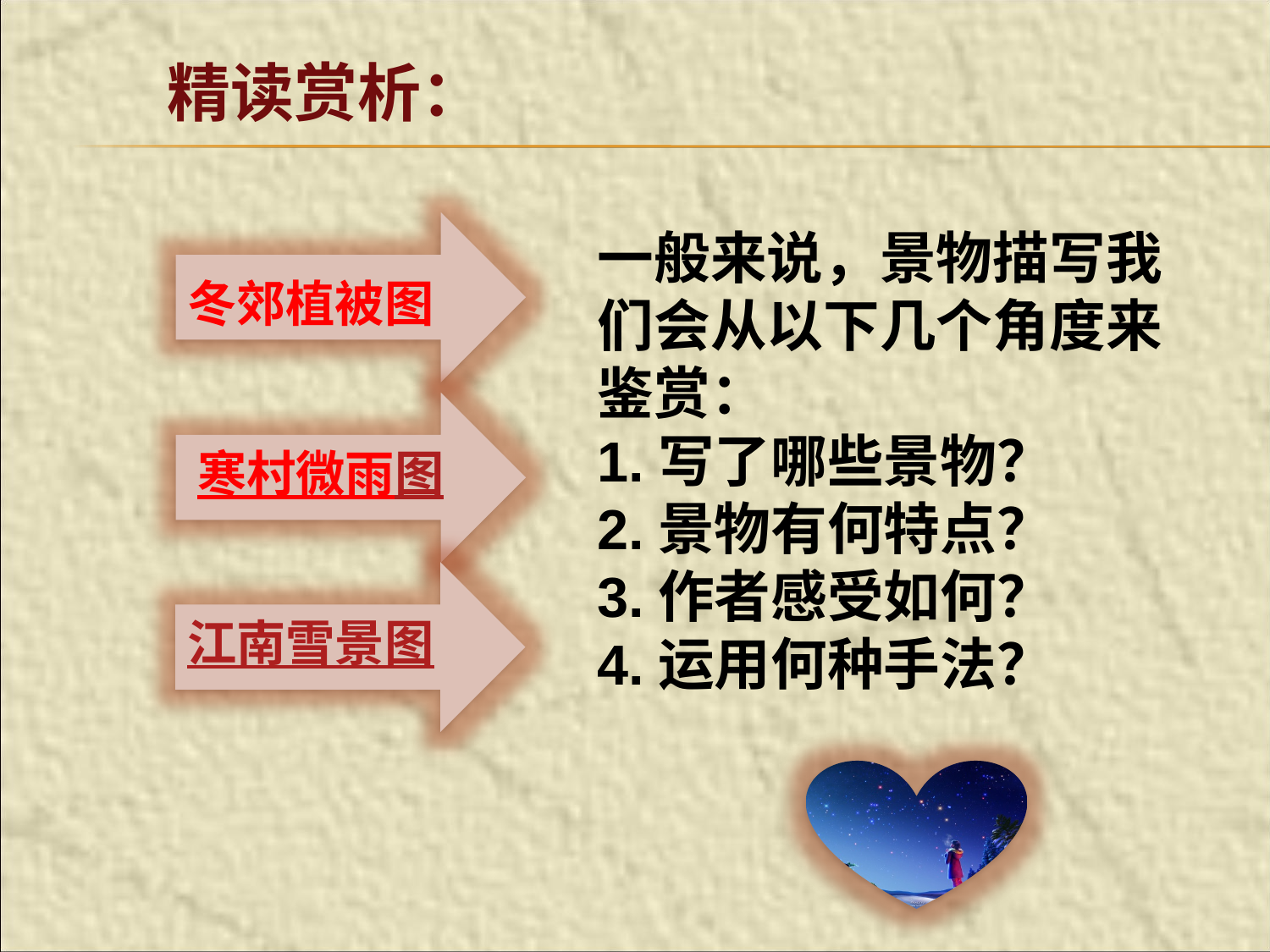

精读赏析：

一般来说，景物描写我们会从以下几个角度来鉴赏：
1.写了哪些景物？
2.景物有何特点？
3.作者感受如何？
4.运用何种手法？
冬郊植被图

寒村微雨图

江南雪景图